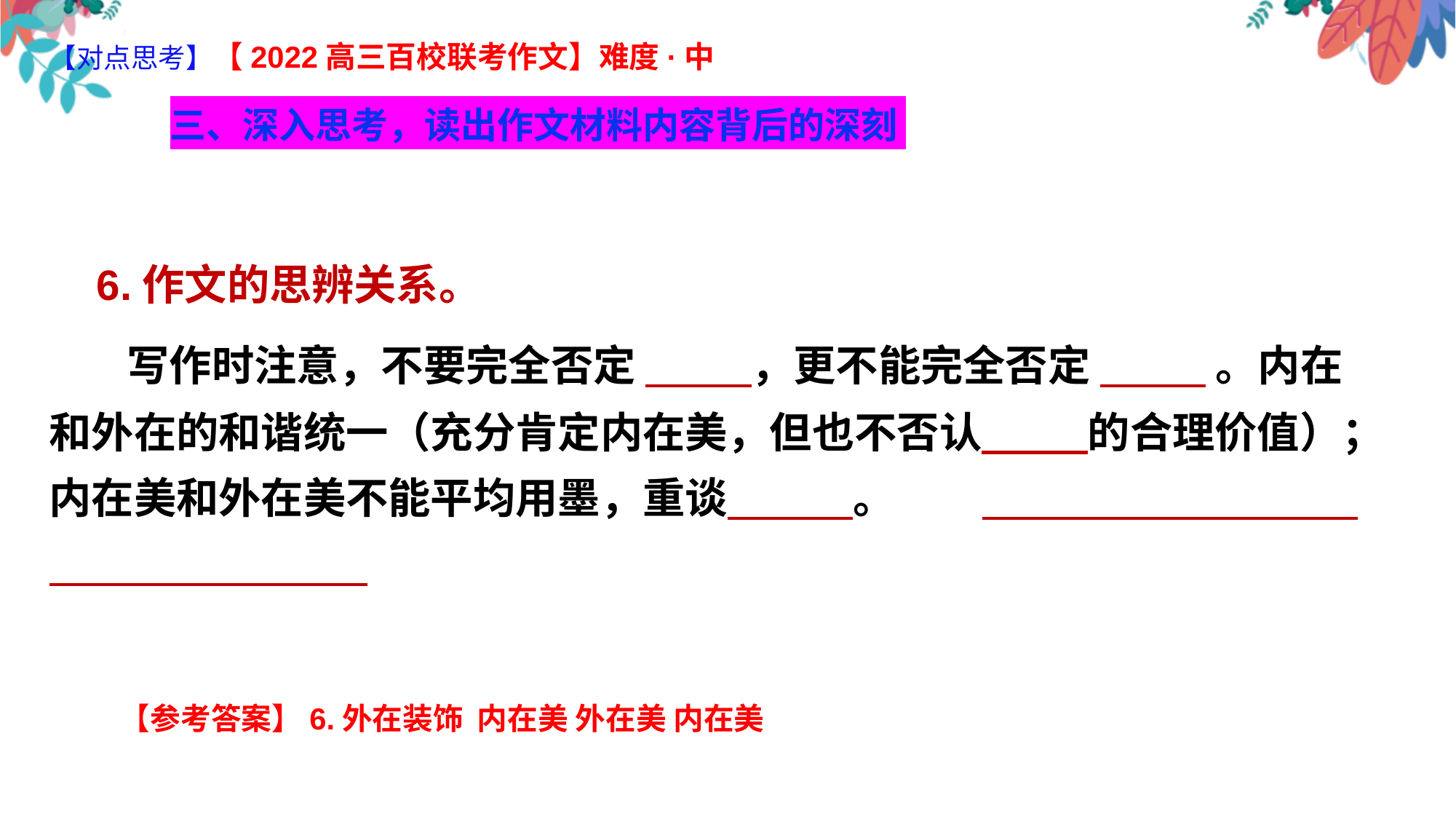

【对点思考】【2022高三百校联考作文】难度·中
                三、深入思考，读出作文材料内容背后的深刻

    6.作文的思辨关系。
       写作时注意，不要完全否定            ，更不能完全否定             。内在和外在的和谐统一（充分肯定内在美，但也不否认           的合理价值）；内在美和外在美不能平均用墨，重谈             。
 【参考答案】6.外在装饰  内在美 外在美 内在美